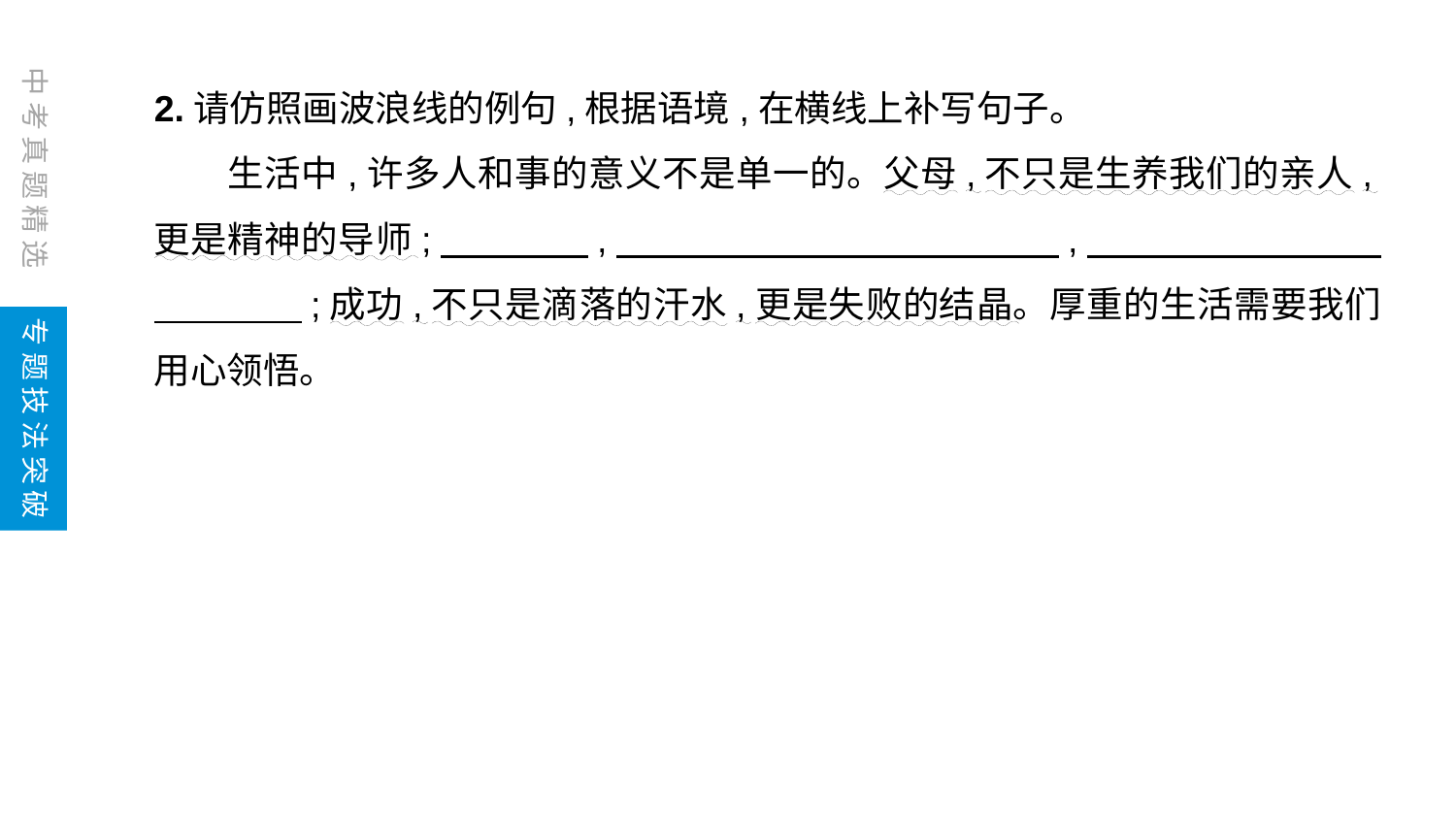

2.请仿照画波浪线的例句,根据语境,在横线上补写句子。
　　生活中,许多人和事的意义不是单一的。父母,不只是生养我们的亲人,更是精神的导师;　　　　,　　　　　　　　　　　　,　　　　　　　　　　　　;成功,不只是滴落的汗水,更是失败的结晶。厚重的生活需要我们用心领悟。
中考真题精选

专题技法突破